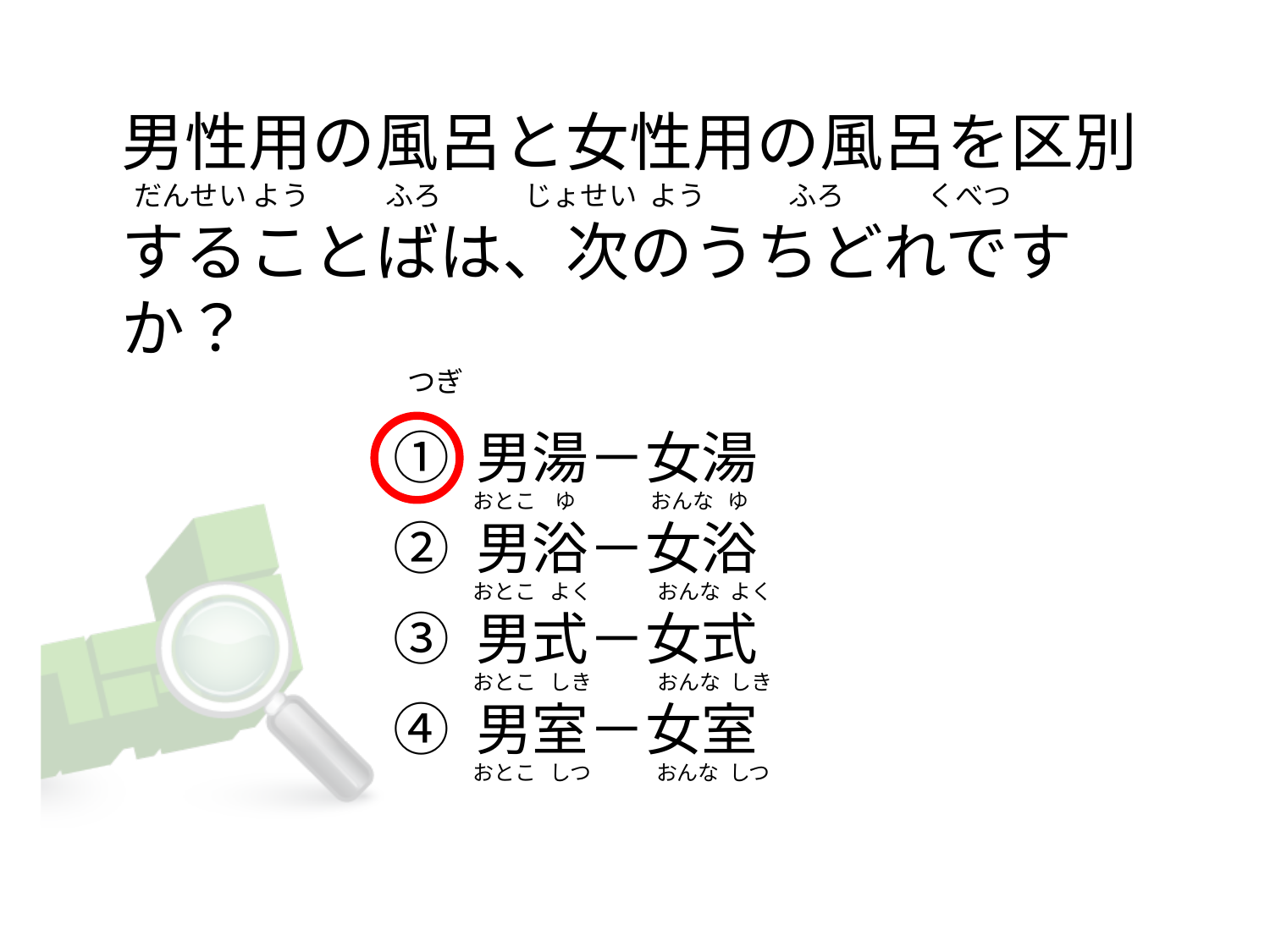

# 男性用の風呂と女性用の風呂を区別   だんせい よう            ふろ             じょせい  よう             ふろ             くべつ することばは、次のうちどれですか？                                              つぎ

① 男湯－女湯
② 男浴－女浴
③ 男式－女式
④ 男室－女室
おとこ    ゆ                おんな   ゆ
おとこ   よく              おんな  よく
おとこ   しき              おんな  しき
おとこ   しつ              おんな  しつ